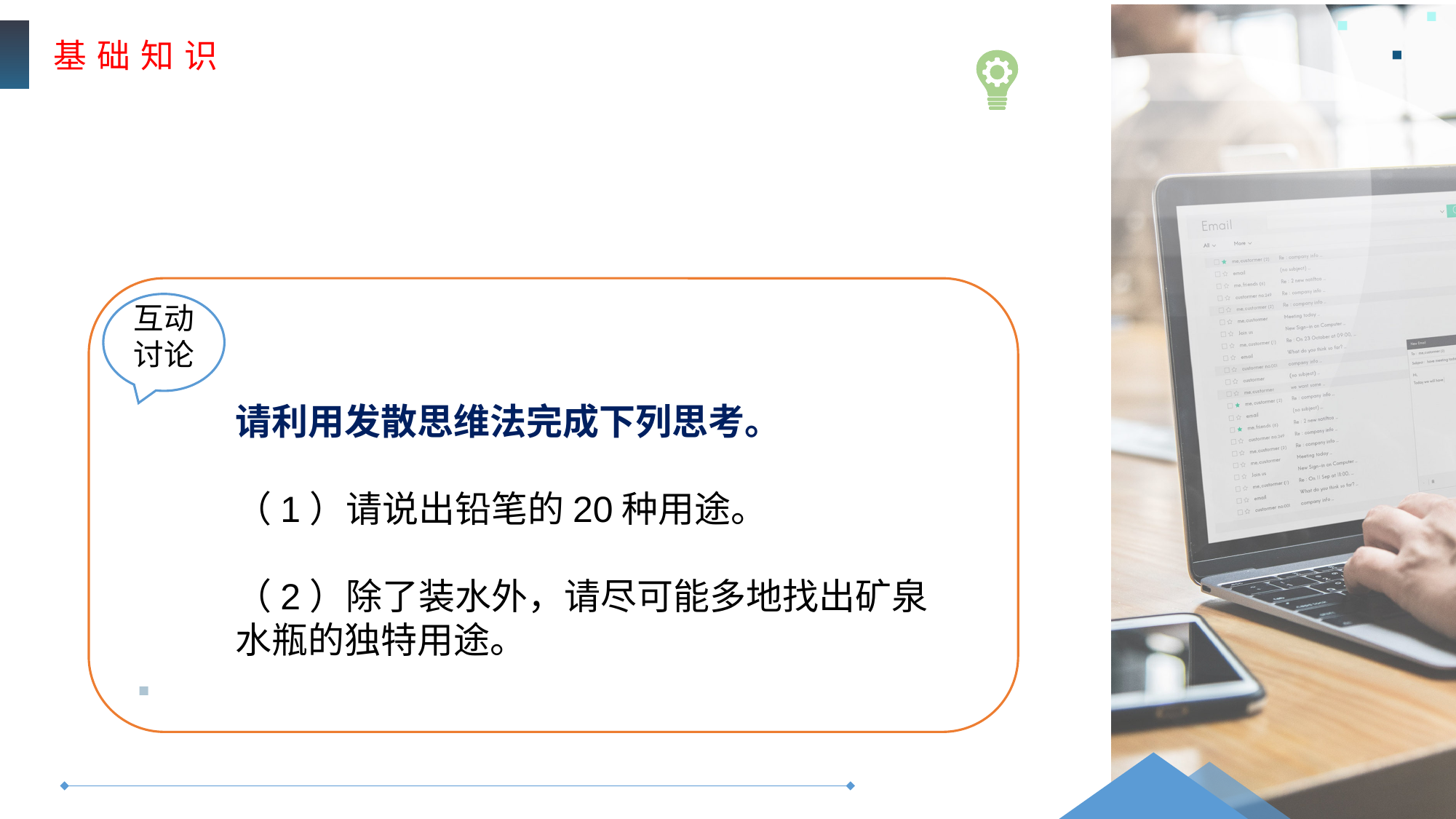

基 础 知 识

互动
讨论
请利用发散思维法完成下列思考。

（1）请说出铅笔的20种用途。

（2）除了装水外，请尽可能多地找出矿泉水瓶的独特用途。